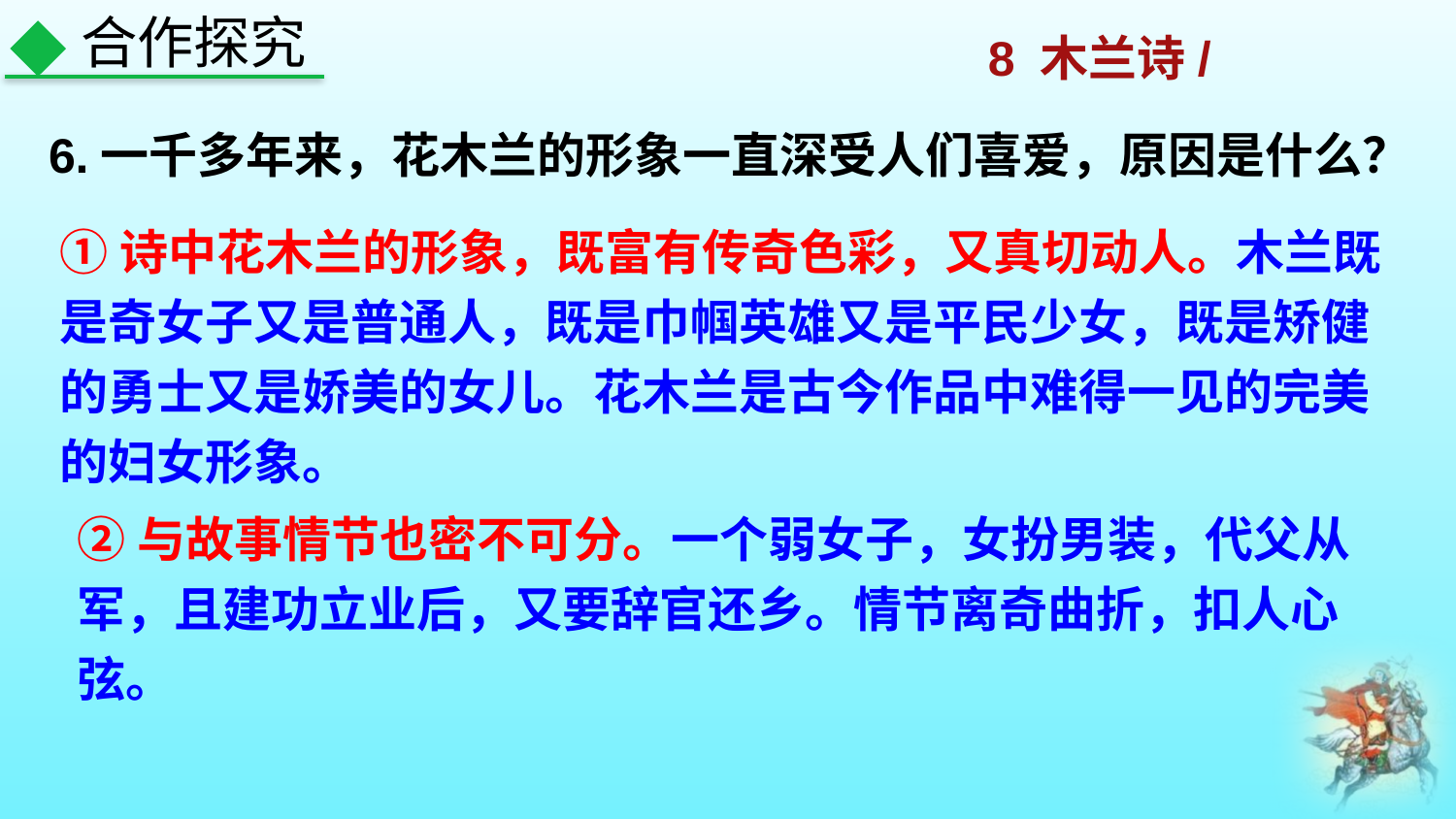

合作探究

6.一千多年来，花木兰的形象一直深受人们喜爱，原因是什么？
①诗中花木兰的形象，既富有传奇色彩，又真切动人。木兰既是奇女子又是普通人，既是巾帼英雄又是平民少女，既是矫健的勇士又是娇美的女儿。花木兰是古今作品中难得一见的完美的妇女形象。
②与故事情节也密不可分。一个弱女子，女扮男装，代父从军，且建功立业后，又要辞官还乡。情节离奇曲折，扣人心弦。